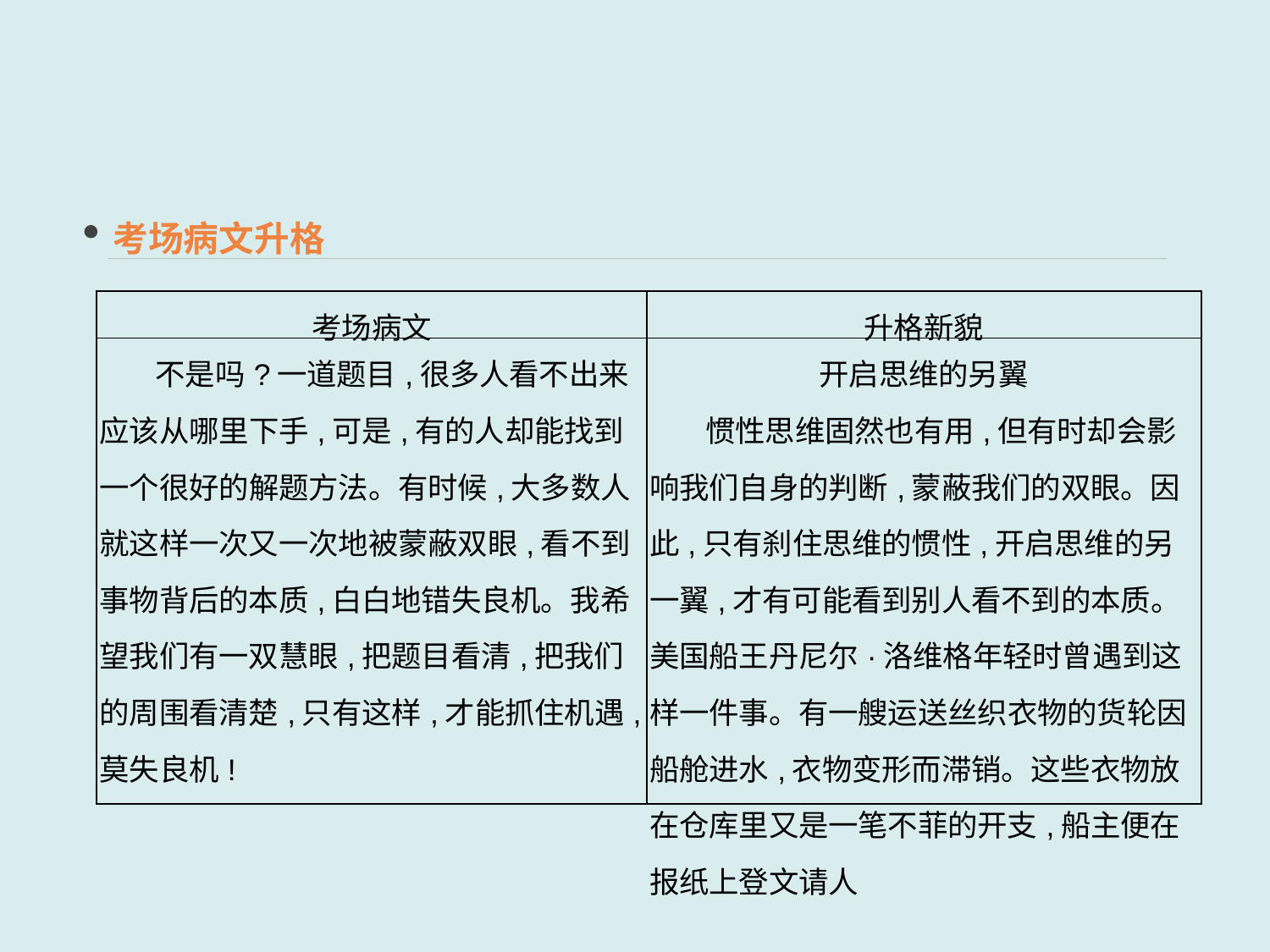

考场病文升格

| 考场病文 | 升格新貌 |
| --- | --- |
| 不是吗?一道题目,很多人看不出来应该从哪里下手,可是,有的人却能找到一个很好的解题方法。有时候,大多数人就这样一次又一次地被蒙蔽双眼,看不到事物背后的本质,白白地错失良机。我希望我们有一双慧眼,把题目看清,把我们的周围看清楚,只有这样,才能抓住机遇,莫失良机! | 开启思维的另翼 惯性思维固然也有用,但有时却会影响我们自身的判断,蒙蔽我们的双眼。因此,只有刹住思维的惯性,开启思维的另一翼,才有可能看到别人看不到的本质。美国船王丹尼尔·洛维格年轻时曾遇到这样一件事。有一艘运送丝织衣物的货轮因船舱进水,衣物变形而滞销。这些衣物放在仓库里又是一笔不菲的开支,船主便在报纸上登文请人 |